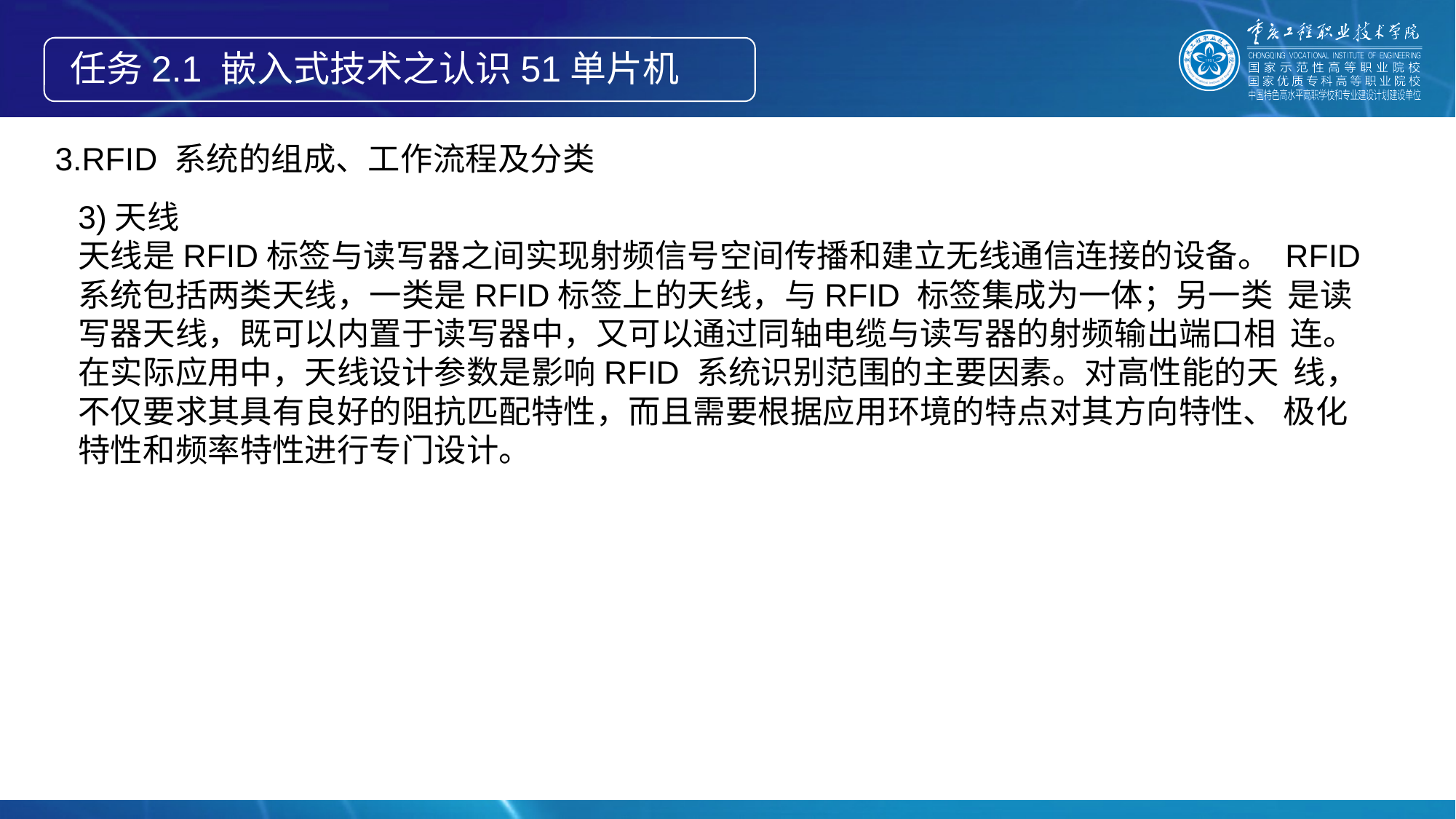

任务2.1 嵌入式技术之认识51单片机
3.RFID 系统的组成、工作流程及分类
3)天线
天线是RFID标签与读写器之间实现射频信号空间传播和建立无线通信连接的设备。 RFID系统包括两类天线，一类是RFID标签上的天线，与RFID 标签集成为一体；另一类  是读写器天线，既可以内置于读写器中，又可以通过同轴电缆与读写器的射频输出端口相  连。在实际应用中，天线设计参数是影响RFID 系统识别范围的主要因素。对高性能的天  线，不仅要求其具有良好的阻抗匹配特性，而且需要根据应用环境的特点对其方向特性、 极化特性和频率特性进行专门设计。